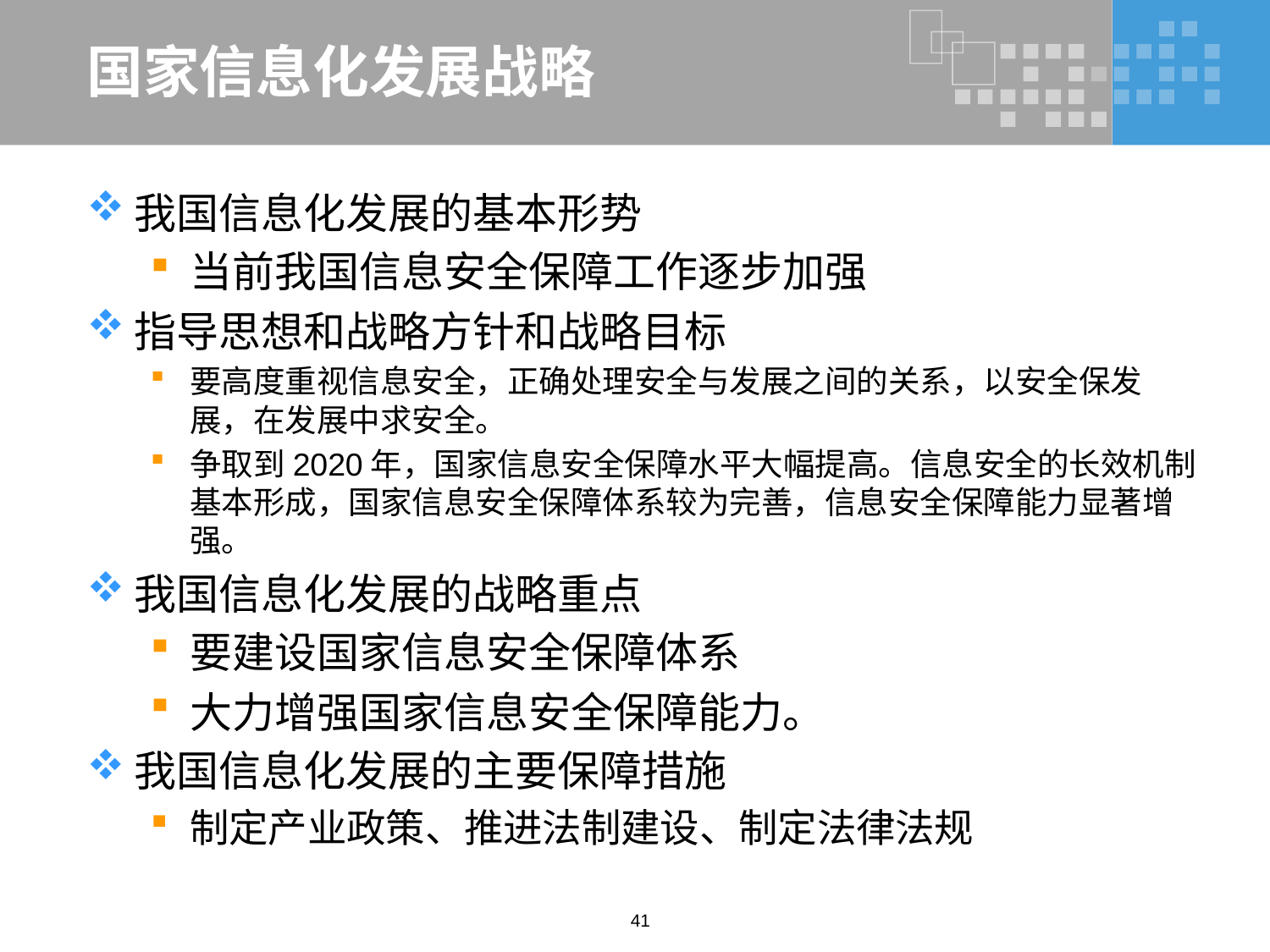

# 国家信息化发展战略
我国信息化发展的基本形势
当前我国信息安全保障工作逐步加强
指导思想和战略方针和战略目标
要高度重视信息安全，正确处理安全与发展之间的关系，以安全保发展，在发展中求安全。
争取到2020年，国家信息安全保障水平大幅提高。信息安全的长效机制基本形成，国家信息安全保障体系较为完善，信息安全保障能力显著增强。
我国信息化发展的战略重点
要建设国家信息安全保障体系
大力增强国家信息安全保障能力。
我国信息化发展的主要保障措施
制定产业政策、推进法制建设、制定法律法规
41